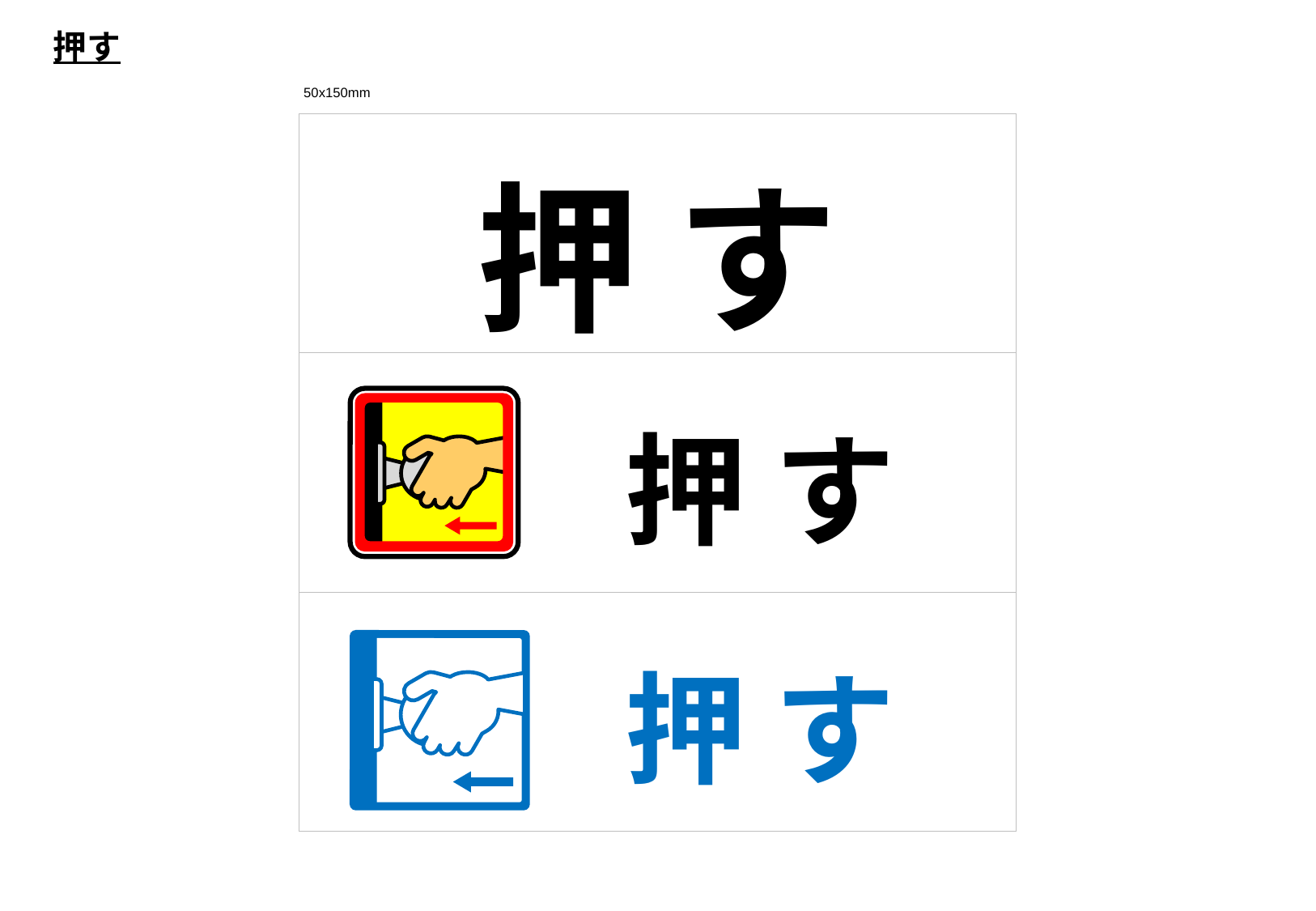

押す
50x150mm

押 す

押 す

押 す